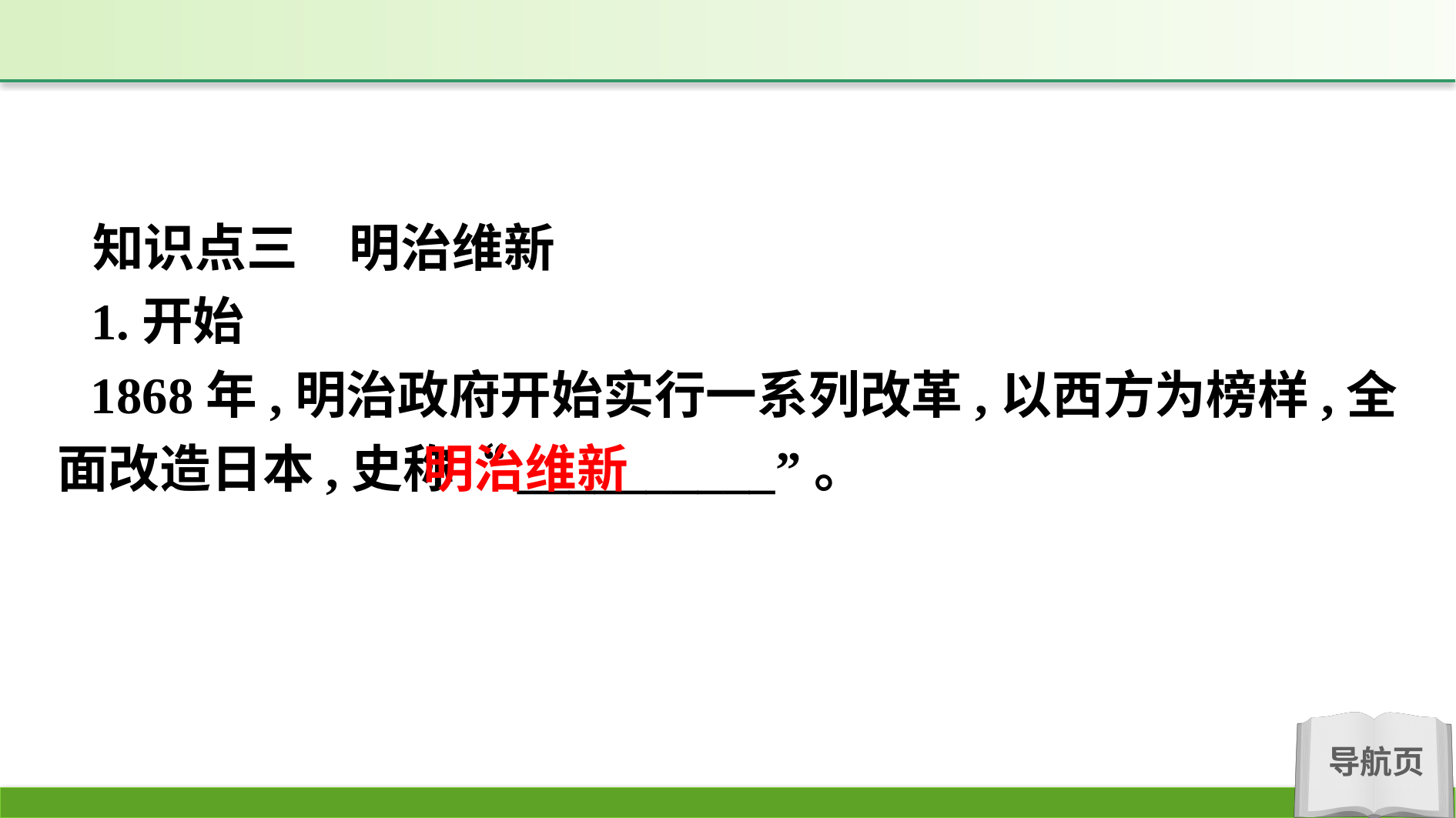

知识点三　明治维新
1.开始
1868年,明治政府开始实行一系列改革,以西方为榜样,全面改造日本,史称“__________”。
明治维新